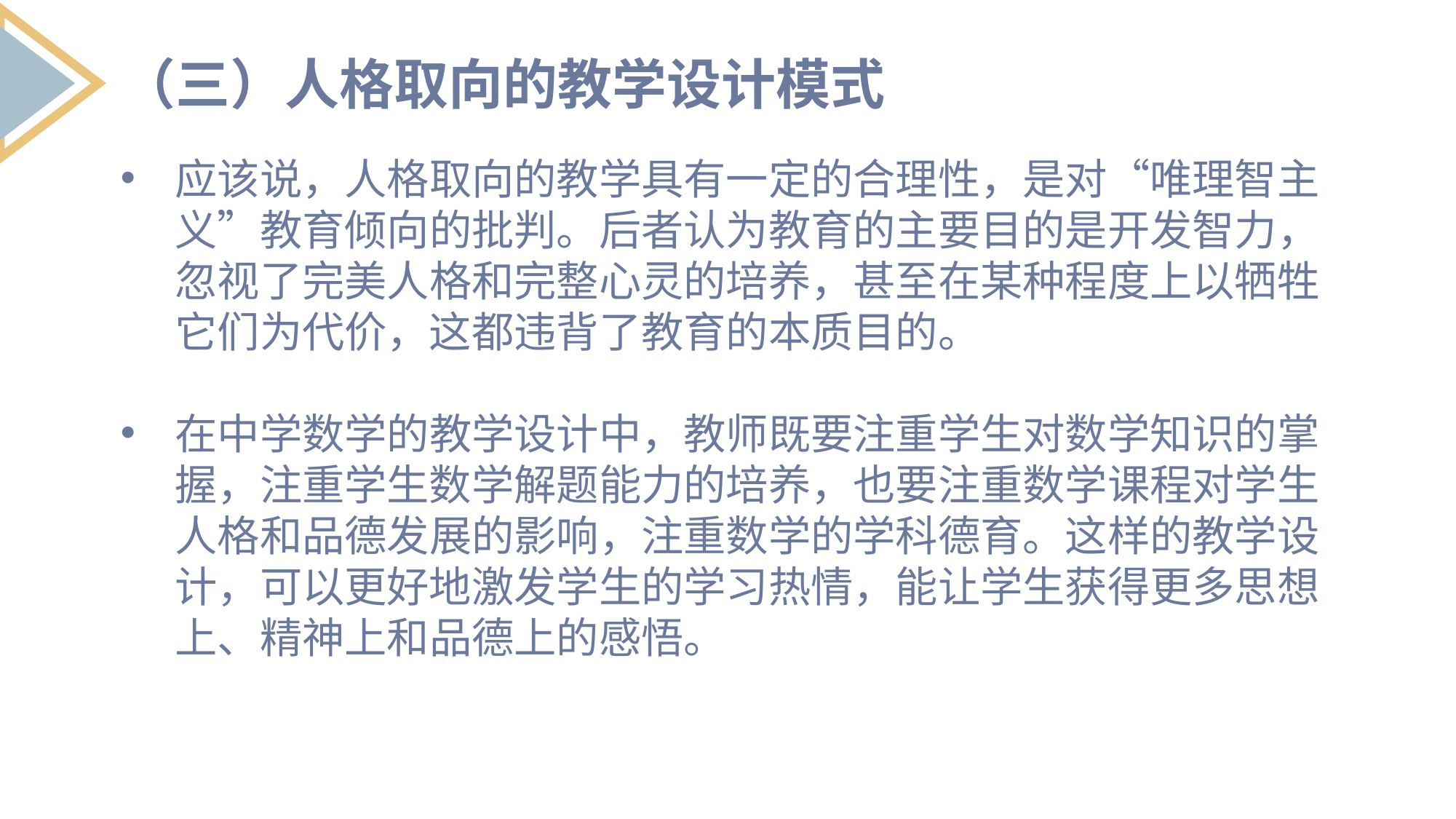

（三）人格取向的教学设计模式

应该说，人格取向的教学具有一定的合理性，是对“唯理智主义”教育倾向的批判。后者认为教育的主要目的是开发智力，忽视了完美人格和完整心灵的培养，甚至在某种程度上以牺牲它们为代价，这都违背了教育的本质目的。

在中学数学的教学设计中，教师既要注重学生对数学知识的掌握，注重学生数学解题能力的培养，也要注重数学课程对学生人格和品德发展的影响，注重数学的学科德育。这样的教学设计，可以更好地激发学生的学习热情，能让学生获得更多思想上、精神上和品德上的感悟。